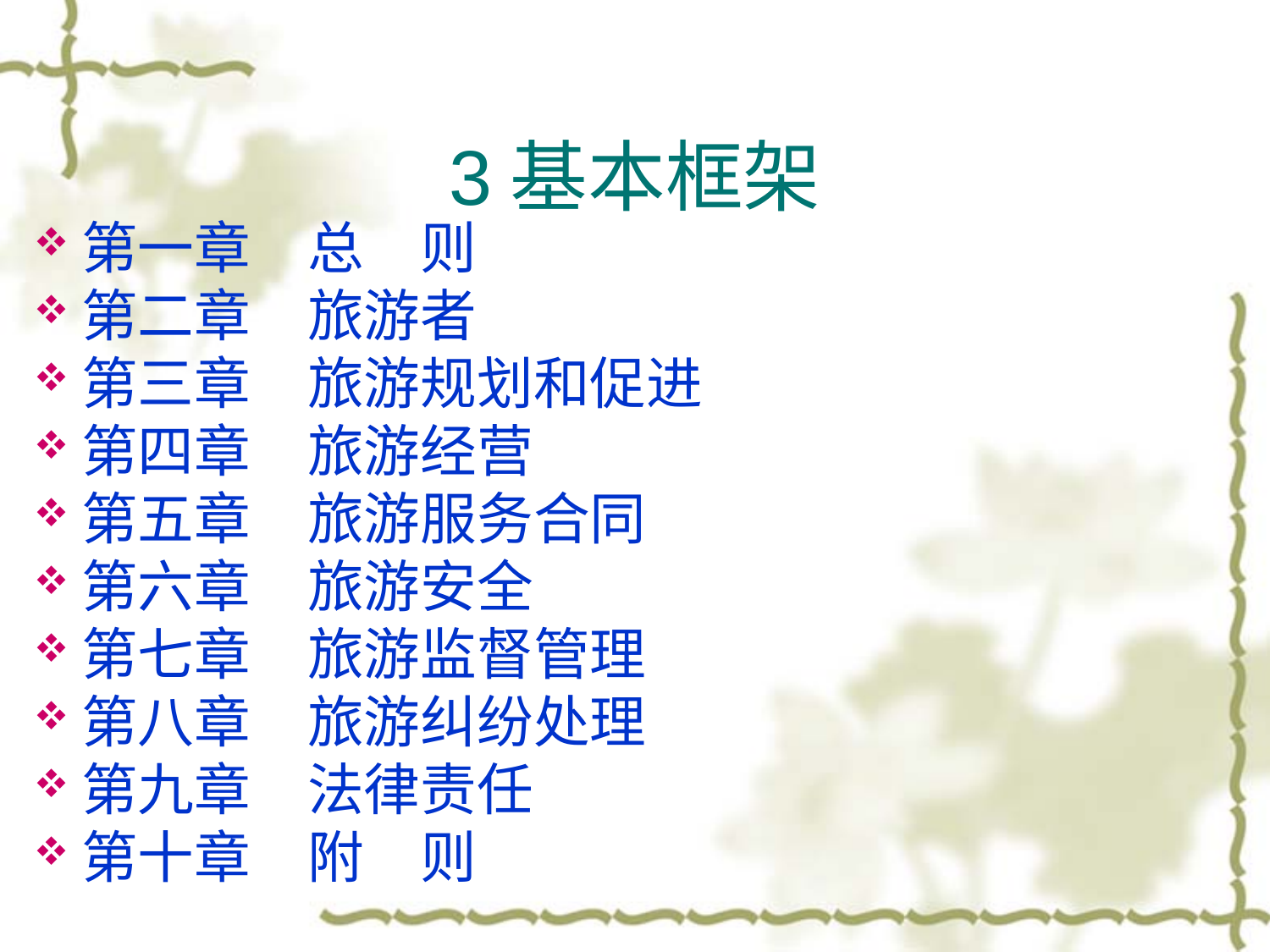

# 3基本框架
第一章　总　则
第二章　旅游者
第三章　旅游规划和促进
第四章　旅游经营
第五章　旅游服务合同
第六章　旅游安全
第七章　旅游监督管理
第八章　旅游纠纷处理
第九章　法律责任
第十章　附　则